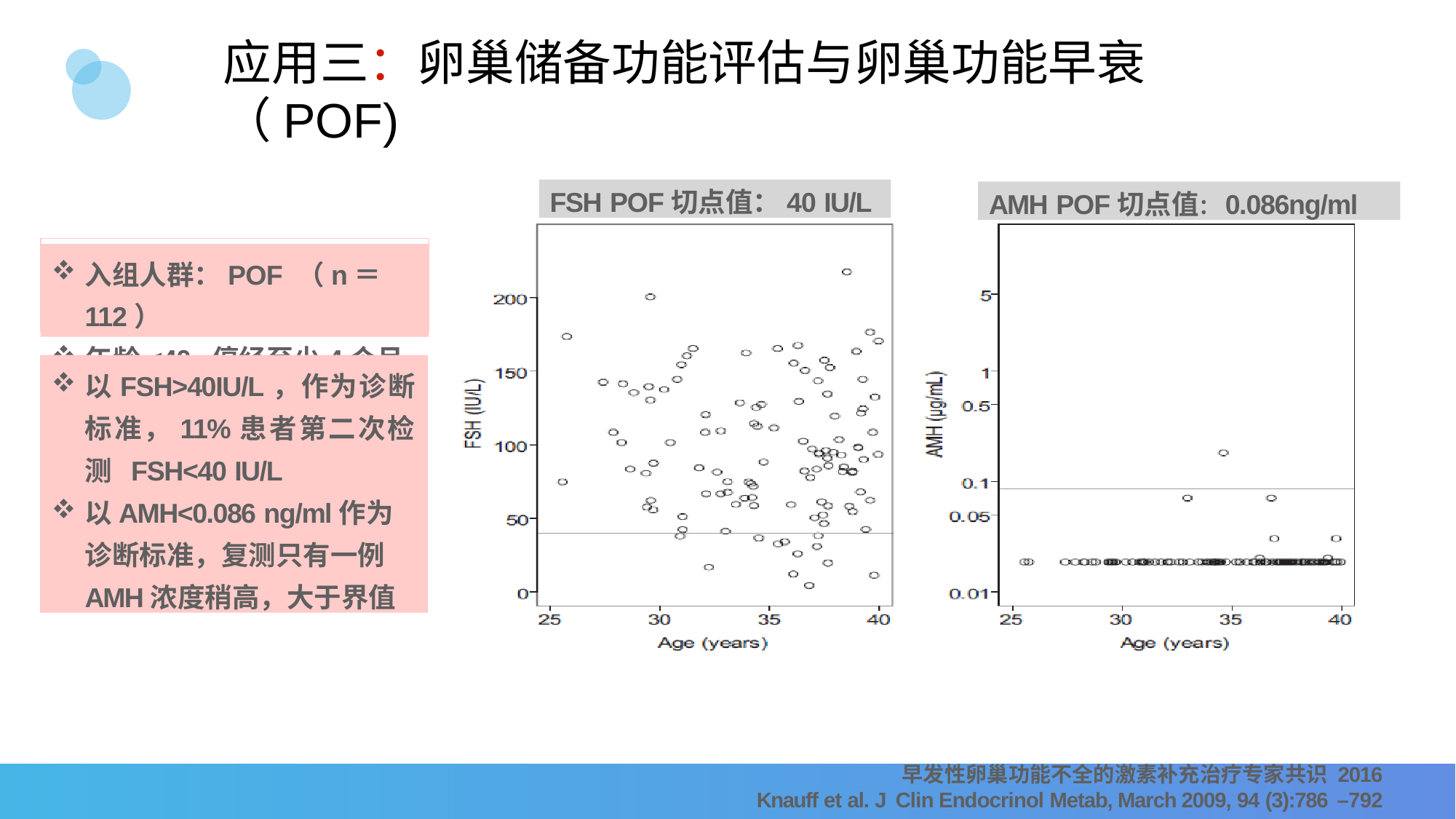

# 应用三：卵巢储备功能评估与卵巢功能早衰（POF)
FSH POF切点值：40 IU/L
AMH POF切点值：0.086ng/ml

入组人群：POF （n＝ 112）
年龄<40, 停经至少4个月
以FSH>40IU/L，作为诊断 标准，11%患者第二次检测  FSH<40 IU/L
以AMH<0.086 ng/ml作为 诊断标准，复测只有一例 AMH浓度稍高，大于界值
早发性卵巢功能不全的激素补充治疗专家共识 2016
Knauff et al. J  Clin Endocrinol Metab, March 2009, 94 (3):786 –792